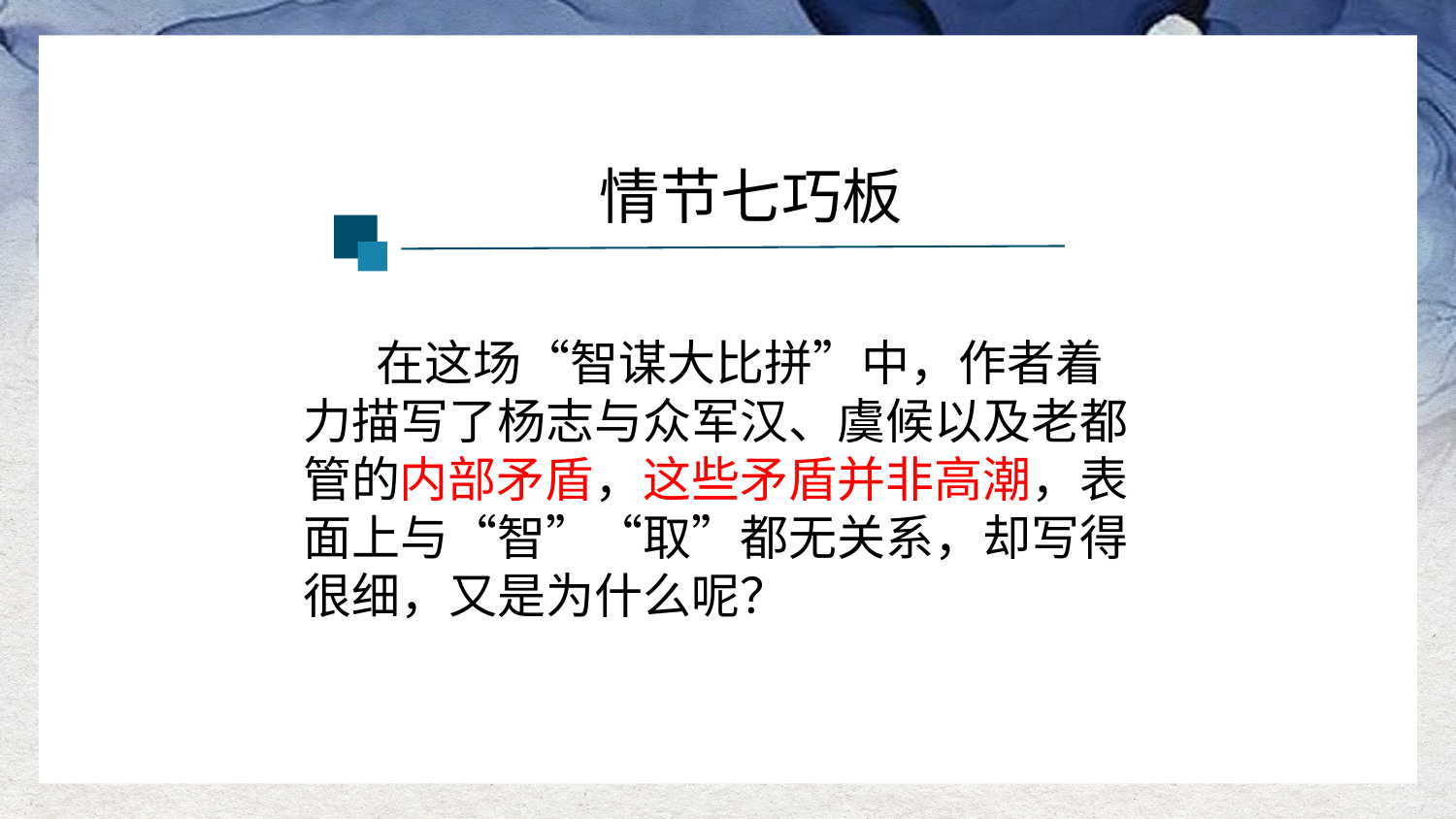

情节七巧板

在这场“智谋大比拼”中，作者着力描写了杨志与众军汉、虞候以及老都管的内部矛盾，这些矛盾并非高潮，表面上与“智”“取”都无关系，却写得很细，又是为什么呢？